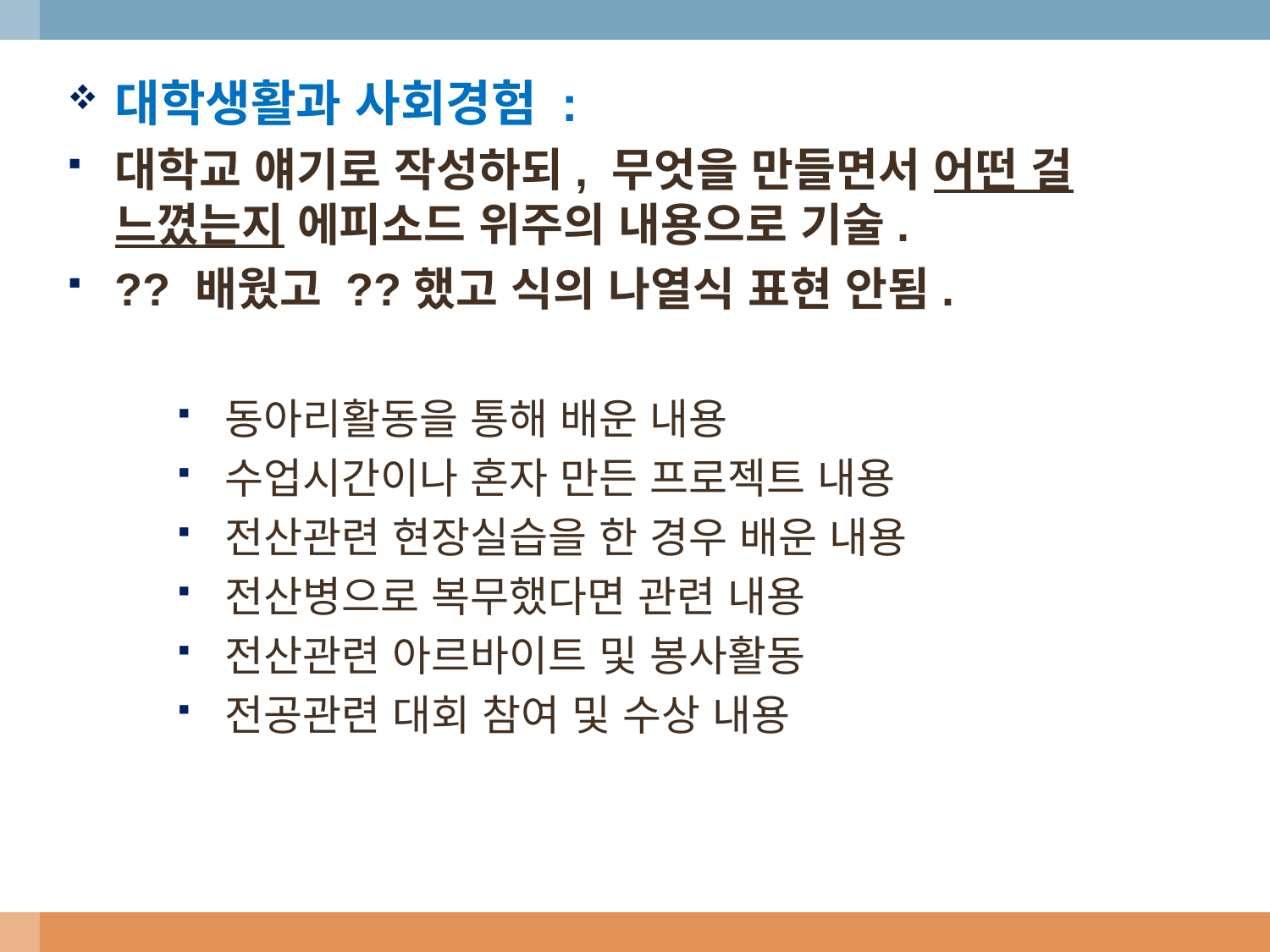

대학생활과 사회경험 :
대학교 얘기로 작성하되, 무엇을 만들면서 어떤 걸 느꼈는지 에피소드 위주의 내용으로 기술.
?? 배웠고 ??했고 식의 나열식 표현 안됨.
동아리활동을 통해 배운 내용
수업시간이나 혼자 만든 프로젝트 내용
전산관련 현장실습을 한 경우 배운 내용
전산병으로 복무했다면 관련 내용
전산관련 아르바이트 및 봉사활동
전공관련 대회 참여 및 수상 내용